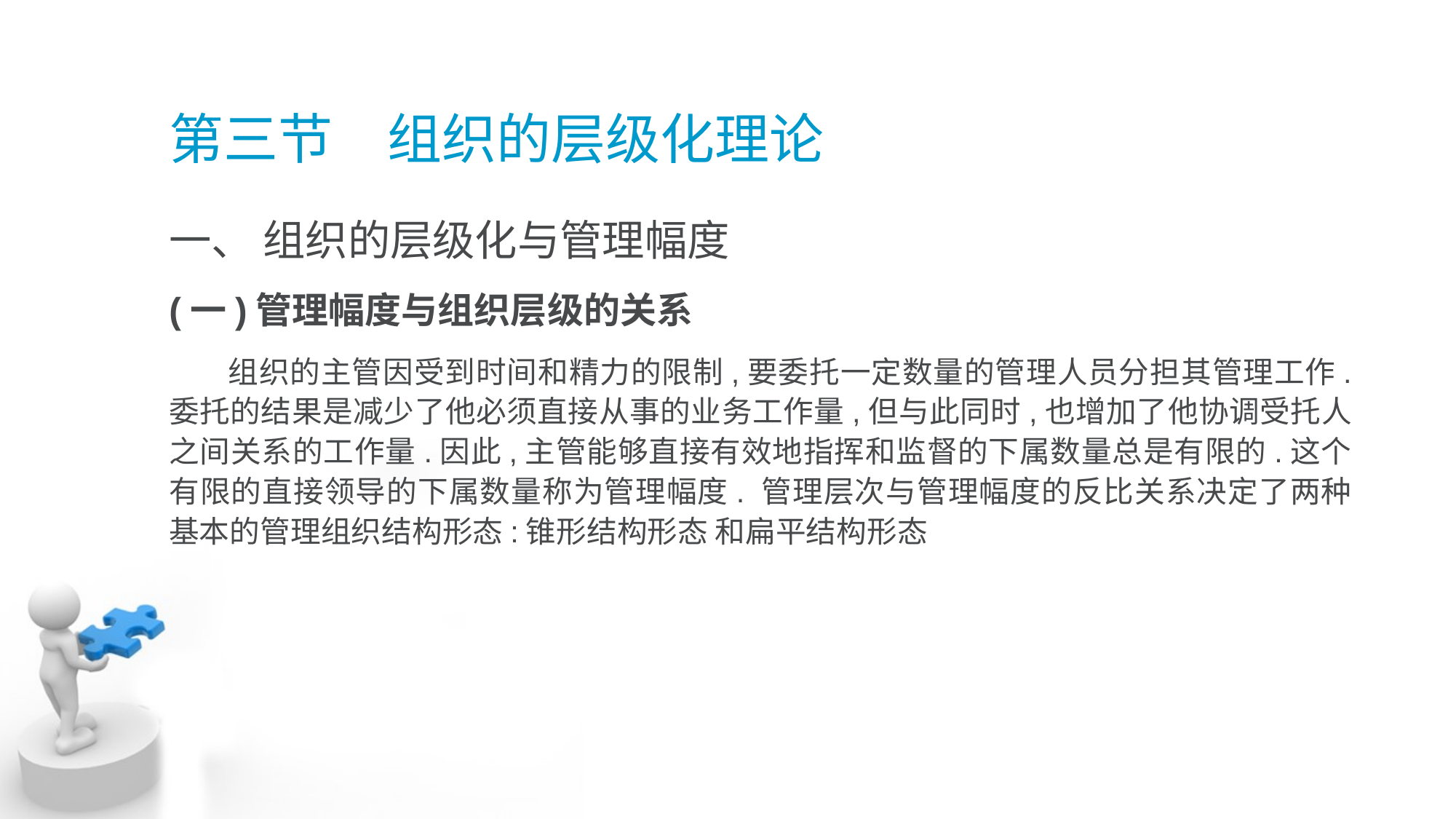

# 第三节　组织的层级化理论
一、 组织的层级化与管理幅度
(一)管理幅度与组织层级的关系
       组织的主管因受到时间和精力的限制,要委托一定数量的管理人员分担其管理工作. 委托的结果是减少了他必须直接从事的业务工作量,但与此同时,也增加了他协调受托人 之间关系的工作量.因此,主管能够直接有效地指挥和监督的下属数量总是有限的.这个 有限的直接领导的下属数量称为管理幅度. 管理层次与管理幅度的反比关系决定了两种基本的管理组织结构形态:锥形结构形态 和扁平结构形态